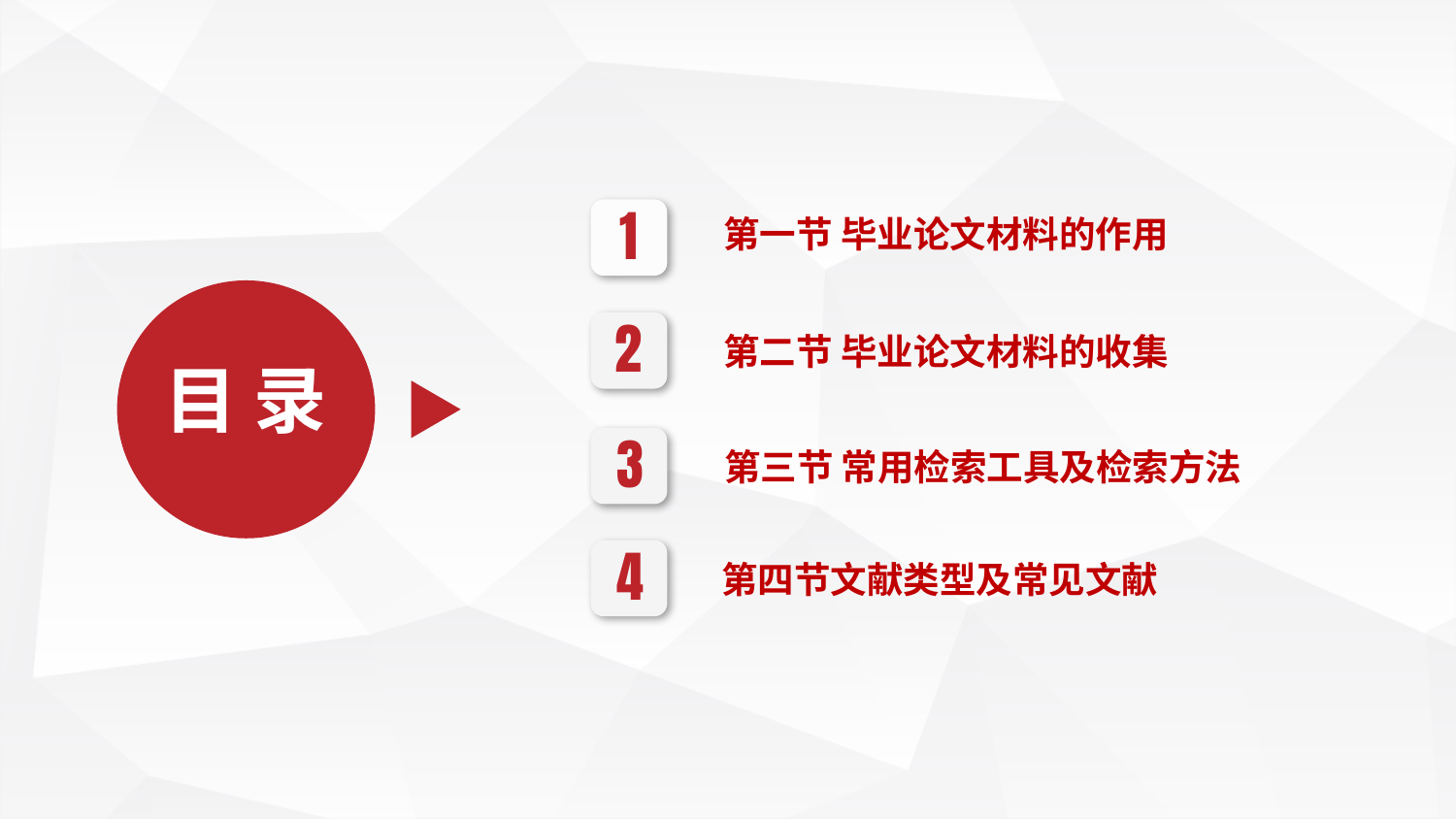

1

第一节 毕业论文材料的作用

目 录
2

第二节 毕业论文材料的收集

3

第三节 常用检索工具及检索方法
4

第四节文献类型及常见文献